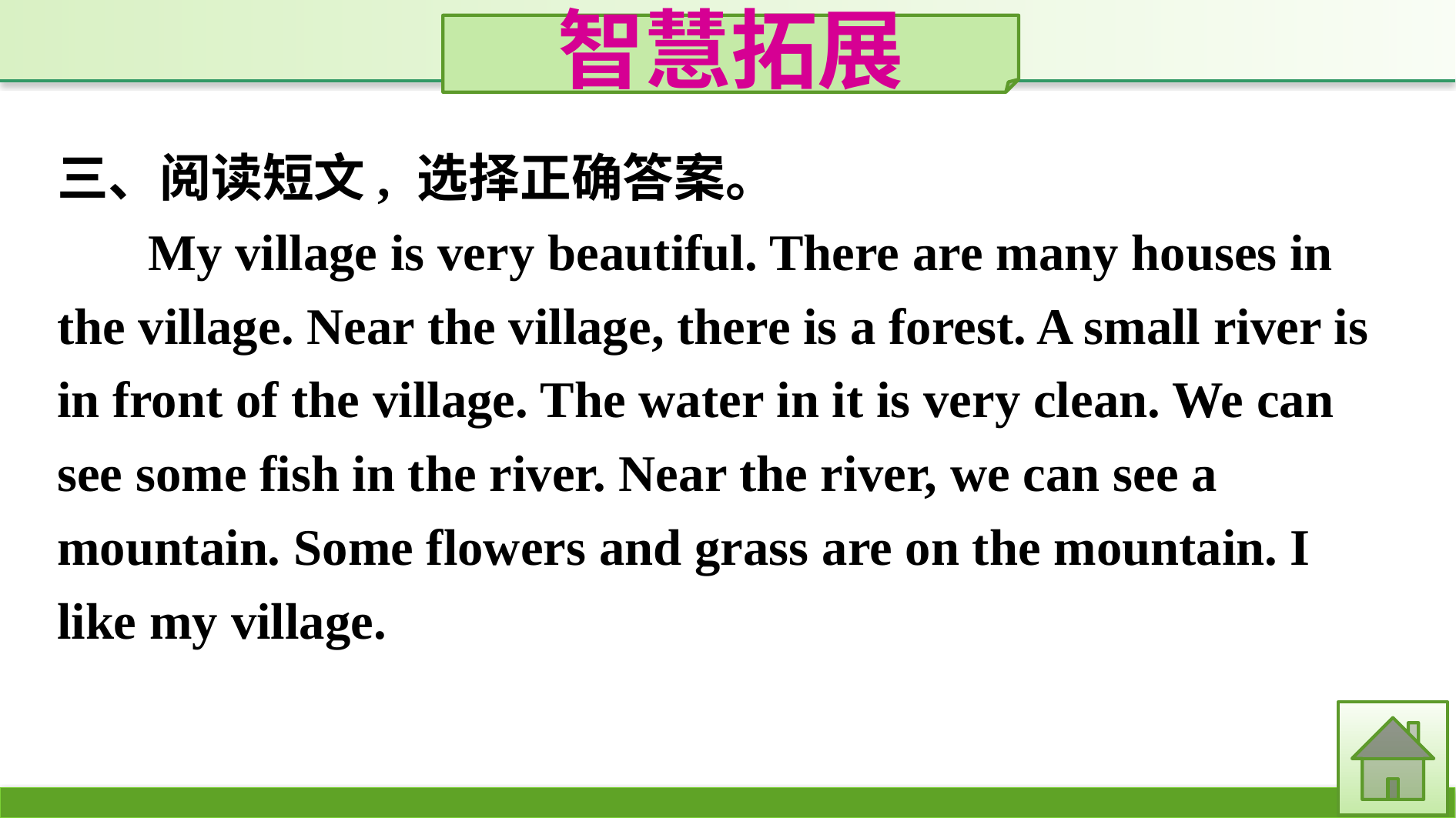

智慧拓展
三、阅读短文, 选择正确答案。
My village is very beautiful. There are many houses in the village. Near the village, there is a forest. A small river is in front of the village. The water in it is very clean. We can see some fish in the river. Near the river, we can see a mountain. Some flowers and grass are on the mountain. I like my village.